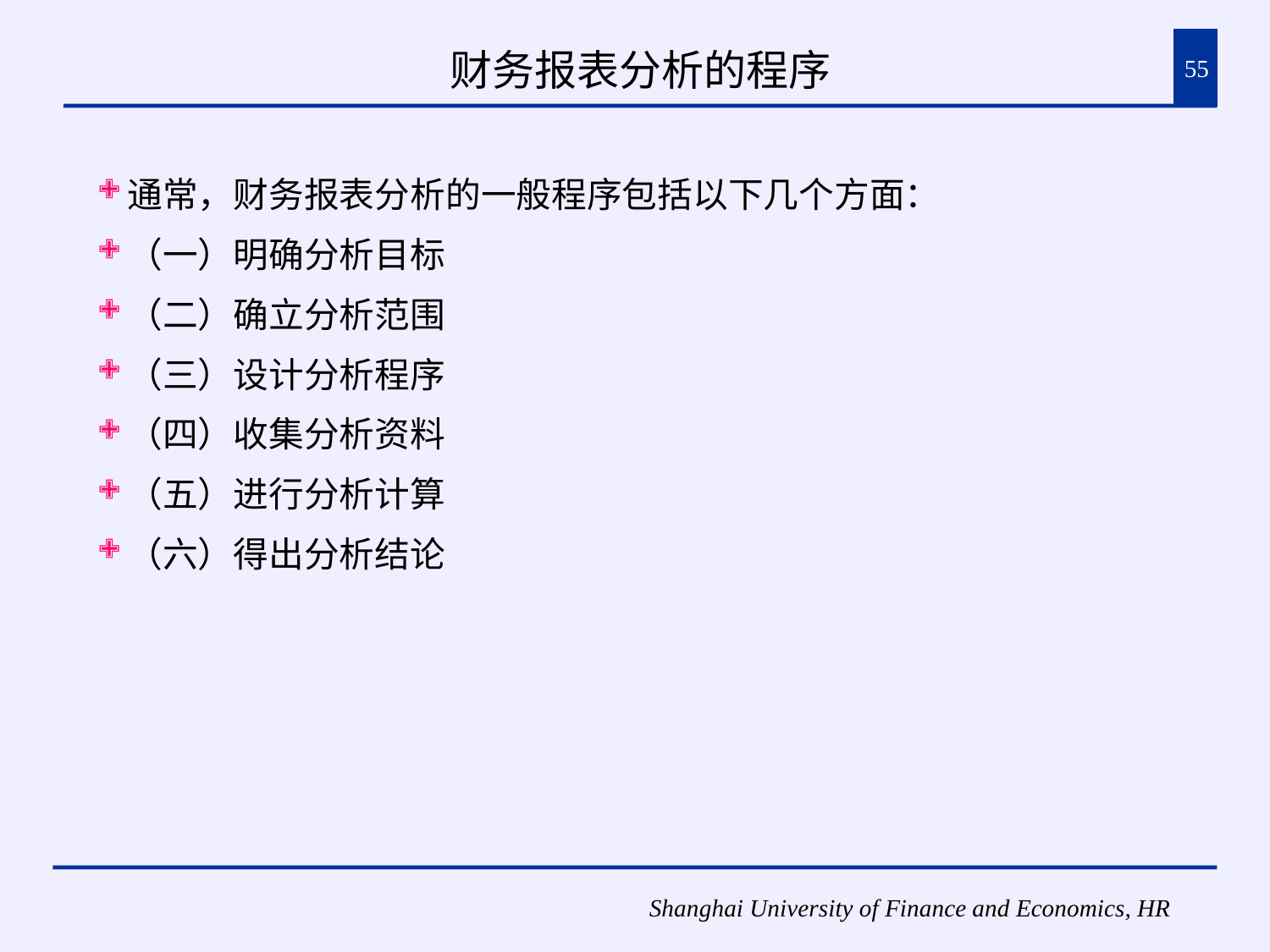

财务报表分析的程序
55
通常，财务报表分析的一般程序包括以下几个方面：
（一）明确分析目标
（二）确立分析范围
（三）设计分析程序
（四）收集分析资料
（五）进行分析计算
（六）得出分析结论